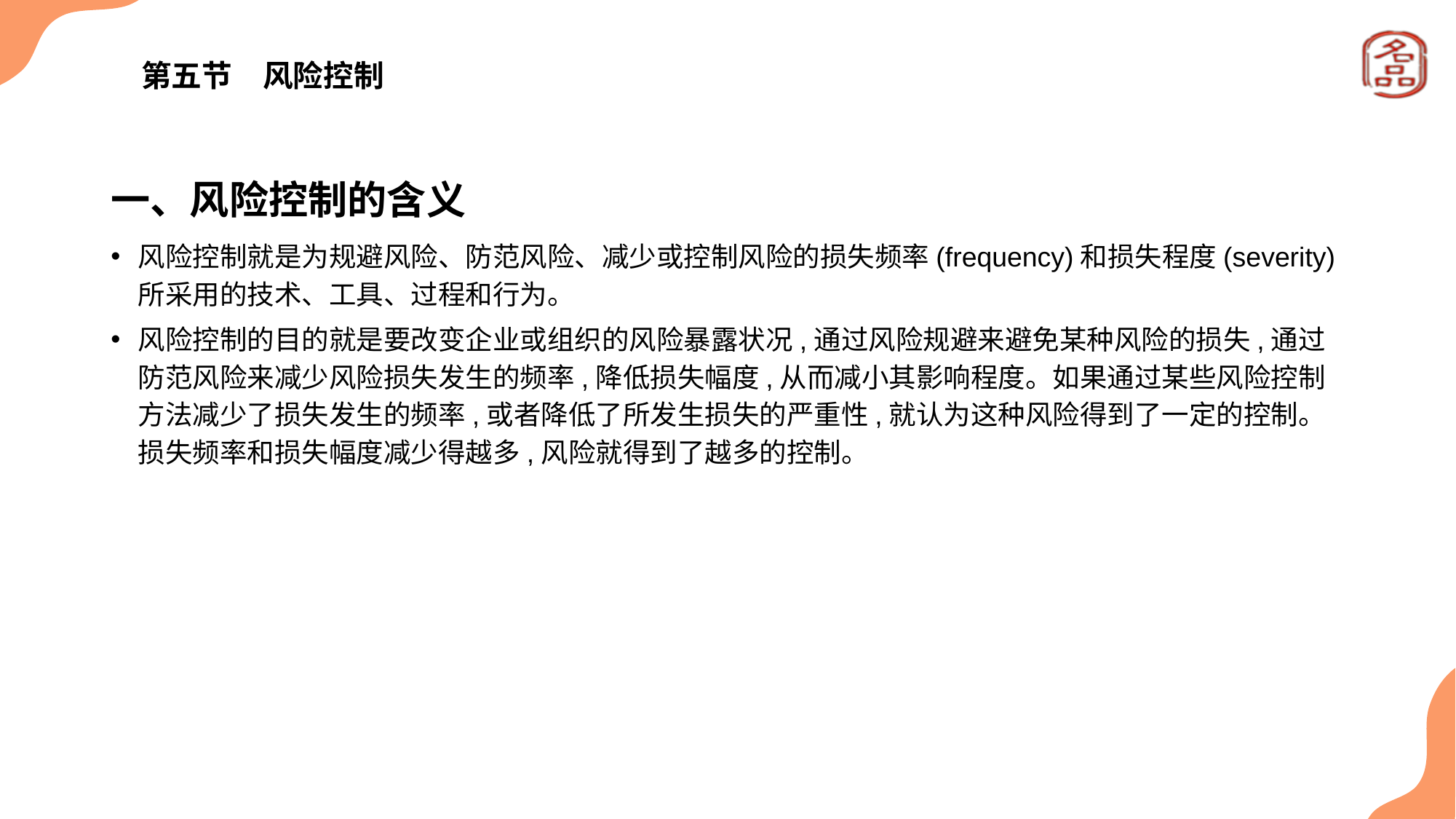

# 第五节　风险控制
一、风险控制的含义
风险控制就是为规避风险、防范风险、减少或控制风险的损失频率(frequency)和损失程度(severity)所采用的技术、工具、过程和行为。
风险控制的目的就是要改变企业或组织的风险暴露状况,通过风险规避来避免某种风险的损失,通过防范风险来减少风险损失发生的频率,降低损失幅度,从而减小其影响程度。如果通过某些风险控制方法减少了损失发生的频率,或者降低了所发生损失的严重性,就认为这种风险得到了一定的控制。损失频率和损失幅度减少得越多,风险就得到了越多的控制。